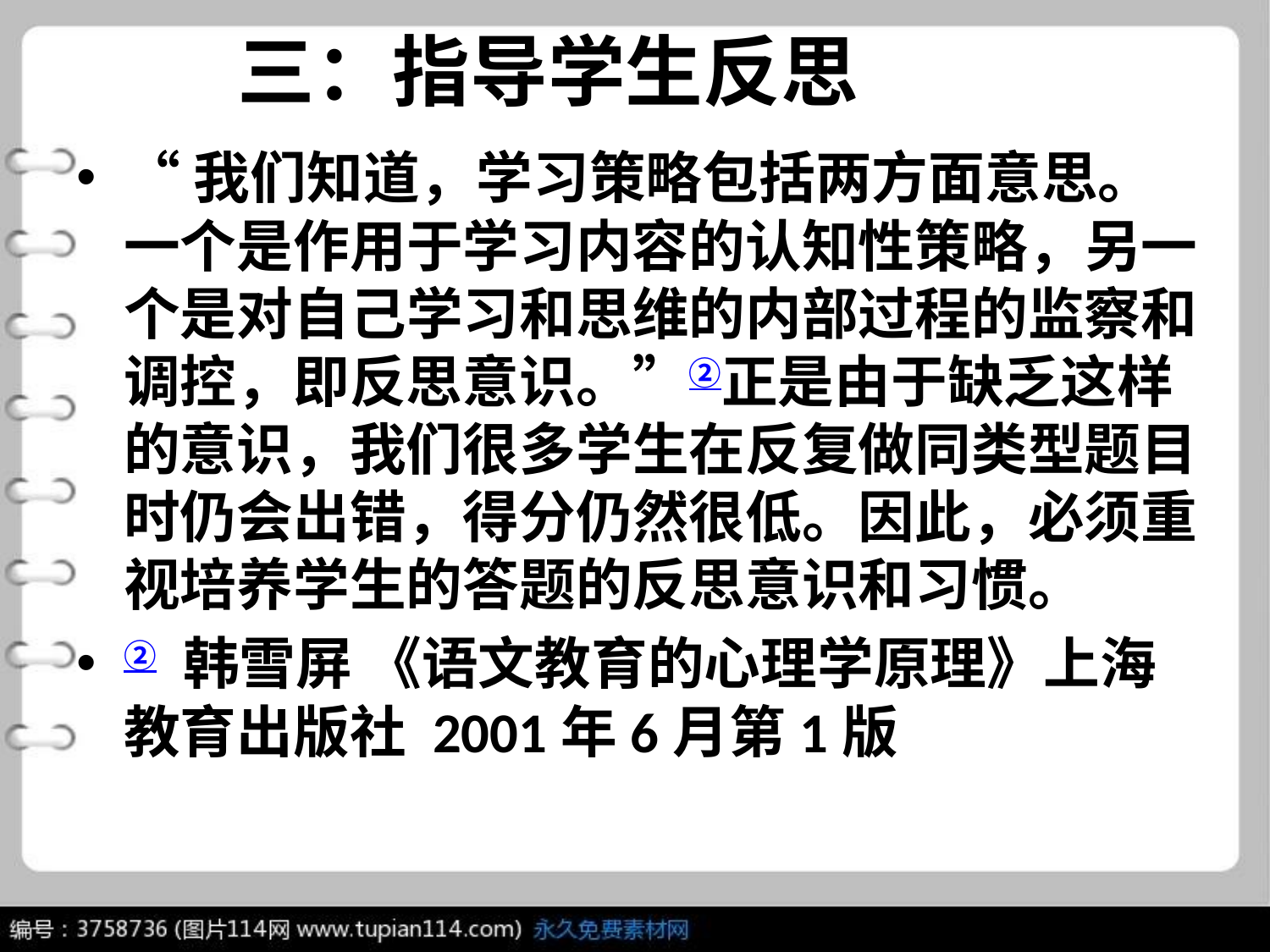

三：指导学生反思
“我们知道，学习策略包括两方面意思。一个是作用于学习内容的认知性策略，另一个是对自己学习和思维的内部过程的监察和调控，即反思意识。”②正是由于缺乏这样的意识，我们很多学生在反复做同类型题目时仍会出错，得分仍然很低。因此，必须重视培养学生的答题的反思意识和习惯。
② 韩雪屏 《语文教育的心理学原理》上海教育出版社 2001年6月第1版